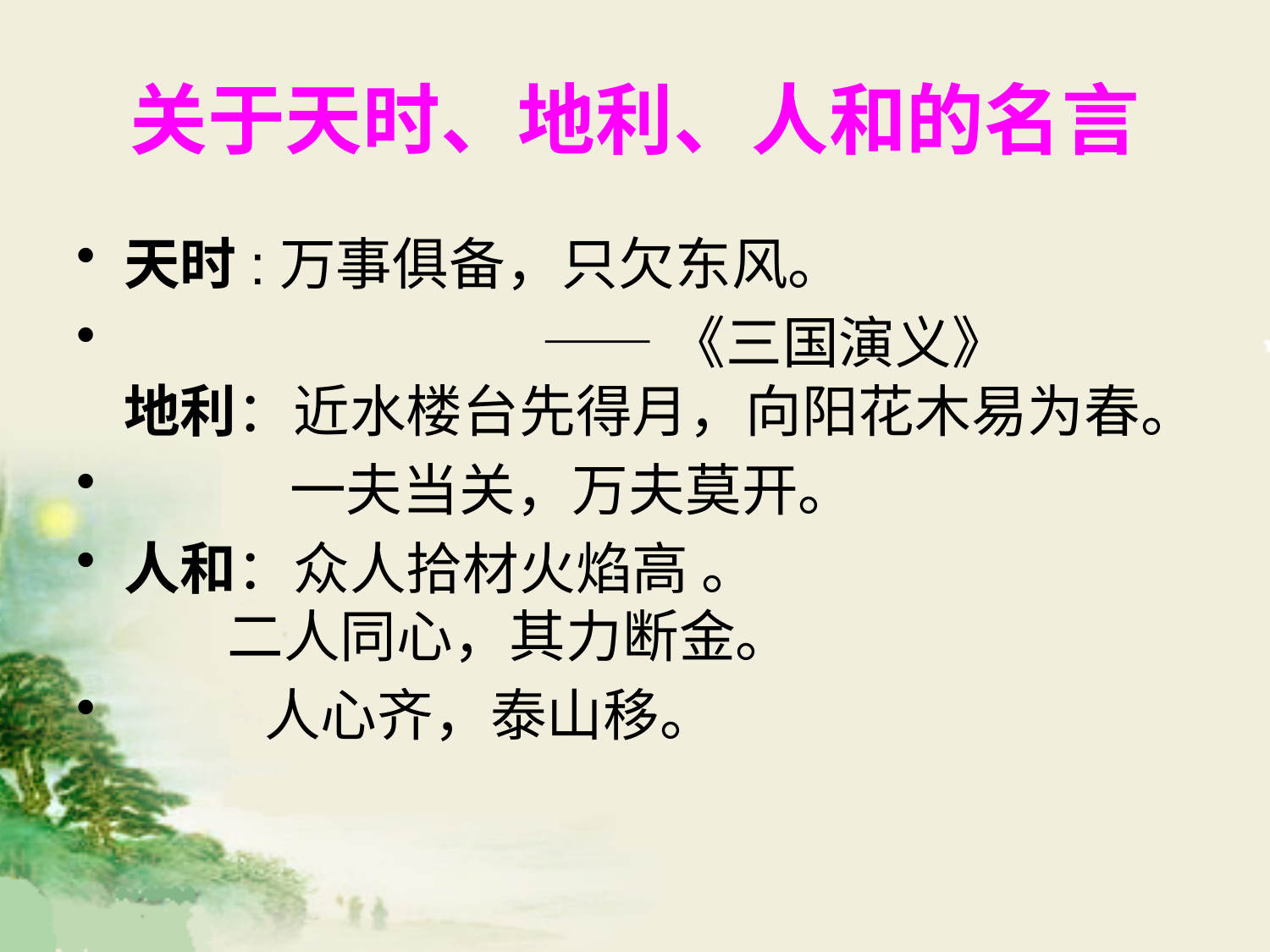

# 关于天时、地利、人和的名言
天时:万事俱备，只欠东风。
                                 ——《三国演义》
地利：近水楼台先得月，向阳花木易为春。
            一夫当关，万夫莫开。
人和：众人拾材火焰高 。
        二人同心，其力断金。
          人心齐，泰山移。